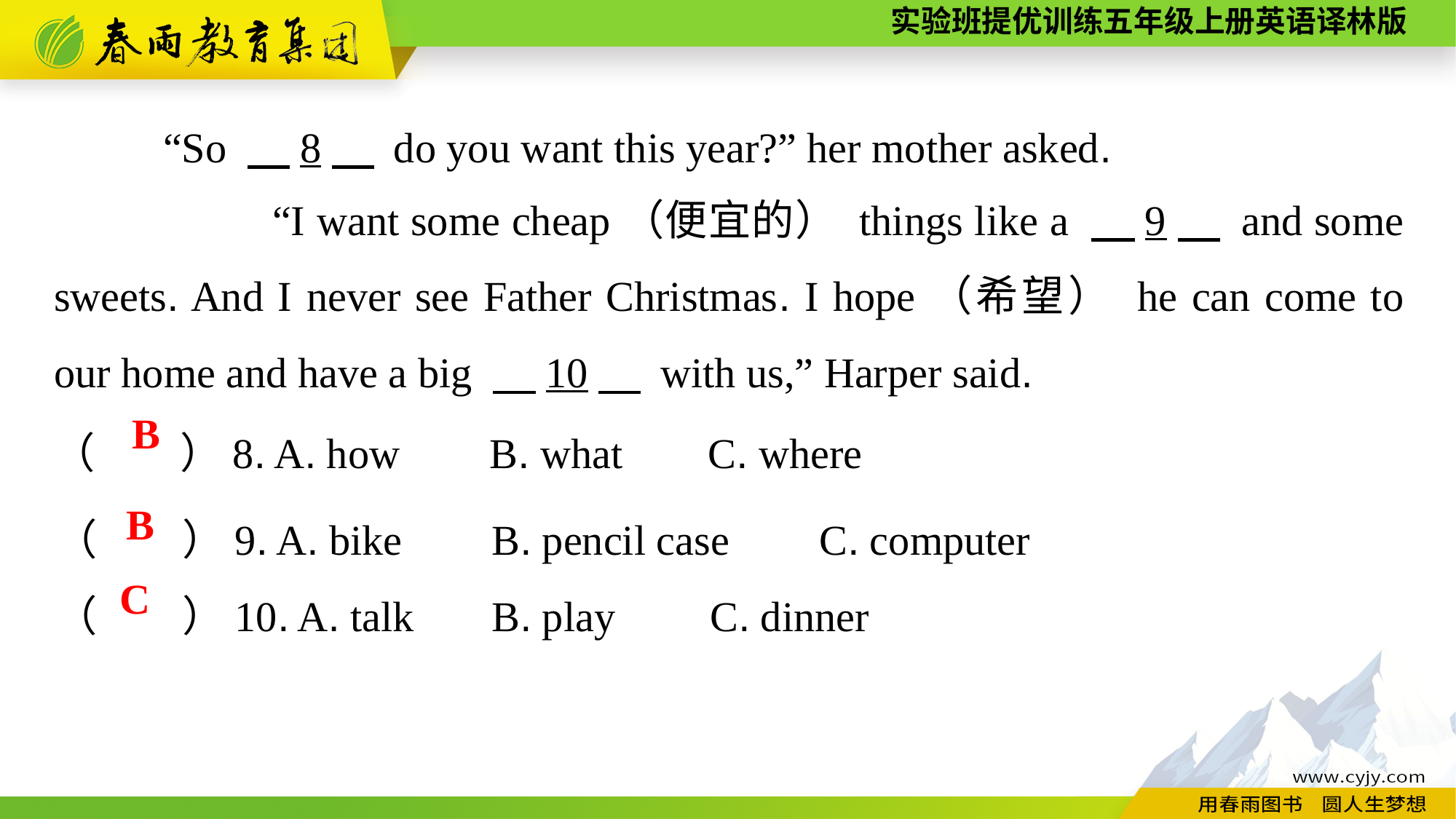

“So 　8　 do you want this year?” her mother asked.
		“I want some cheap（便宜的） things like a 　9　 and some sweets. And I never see Father Christmas. I hope（希望） he can come to our home and have a big 　10　 with us,” Harper said.
（　　）8. A. how	B. what	C. where
B
（　　）9. A. bike	B. pencil case	C. computer
（　　）10. A. talk	B. play	C. dinner
B
C